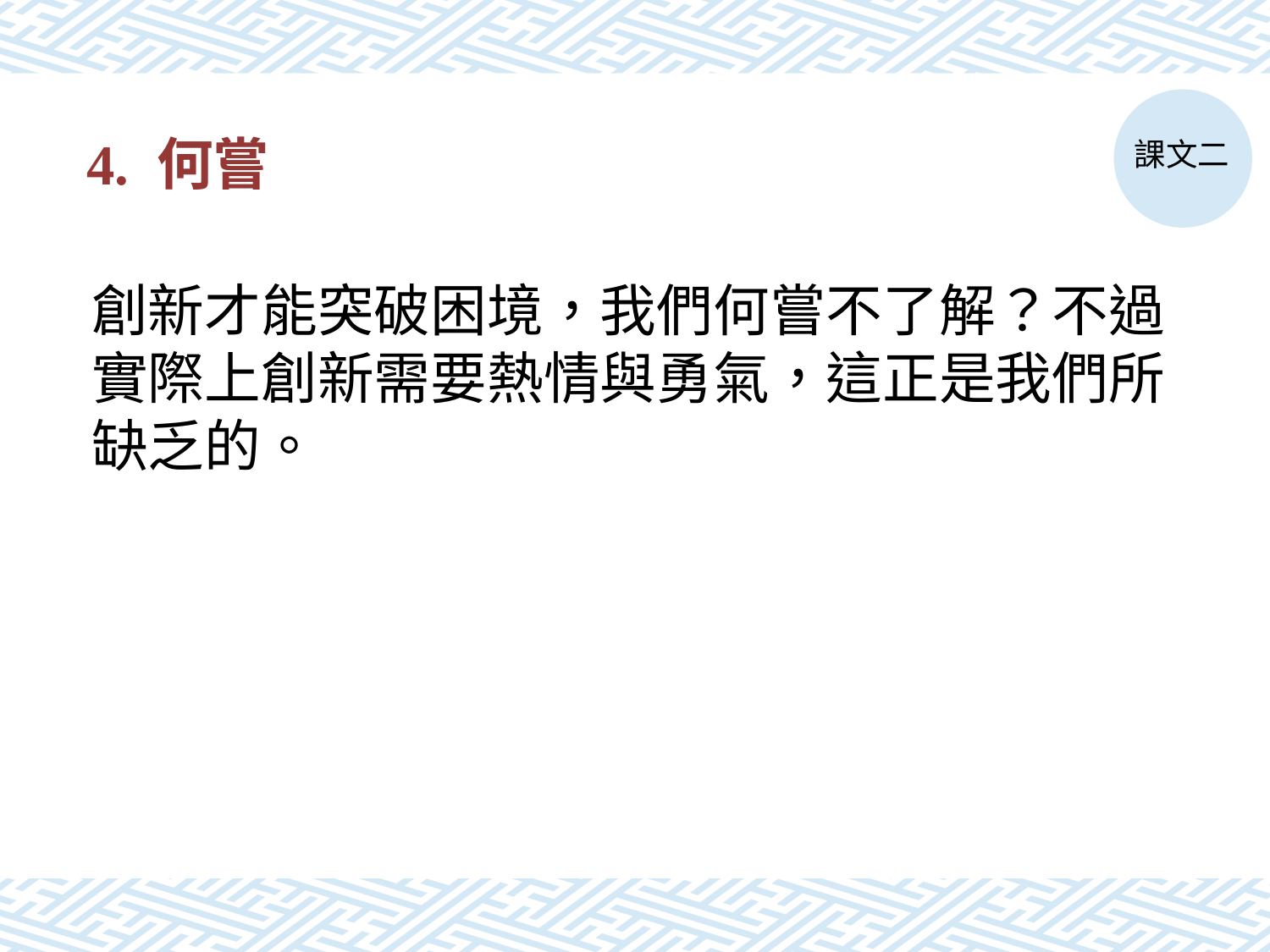

課文二
# 4. 何嘗
創新才能突破困境，我們何嘗不了解？不過實際上創新需要熱情與勇氣，這正是我們所缺乏的。